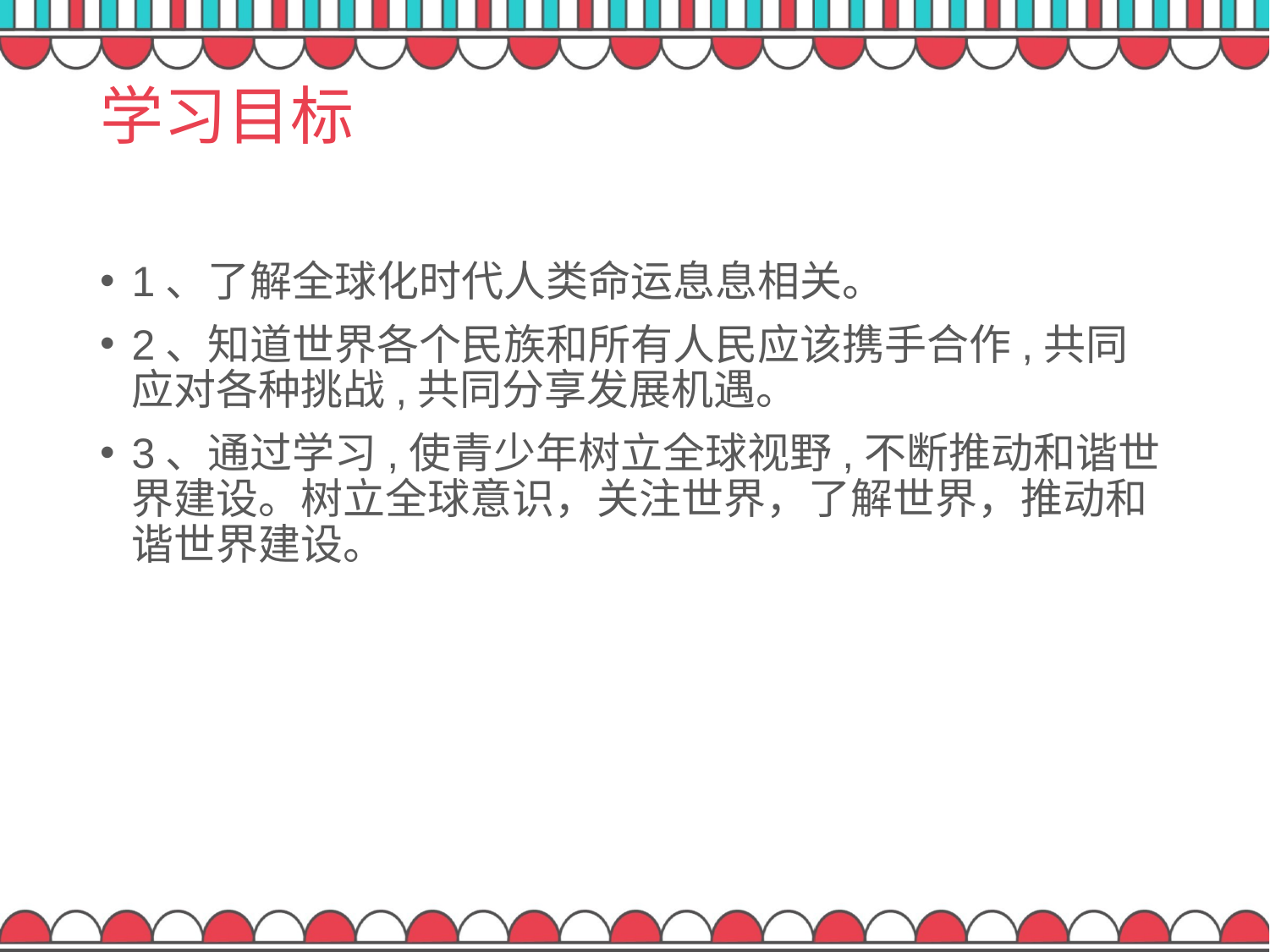

# 学习目标
1、了解全球化时代人类命运息息相关。
2、知道世界各个民族和所有人民应该携手合作,共同应对各种挑战,共同分享发展机遇。
3、通过学习,使青少年树立全球视野,不断推动和谐世界建设。树立全球意识，关注世界，了解世界，推动和谐世界建设。